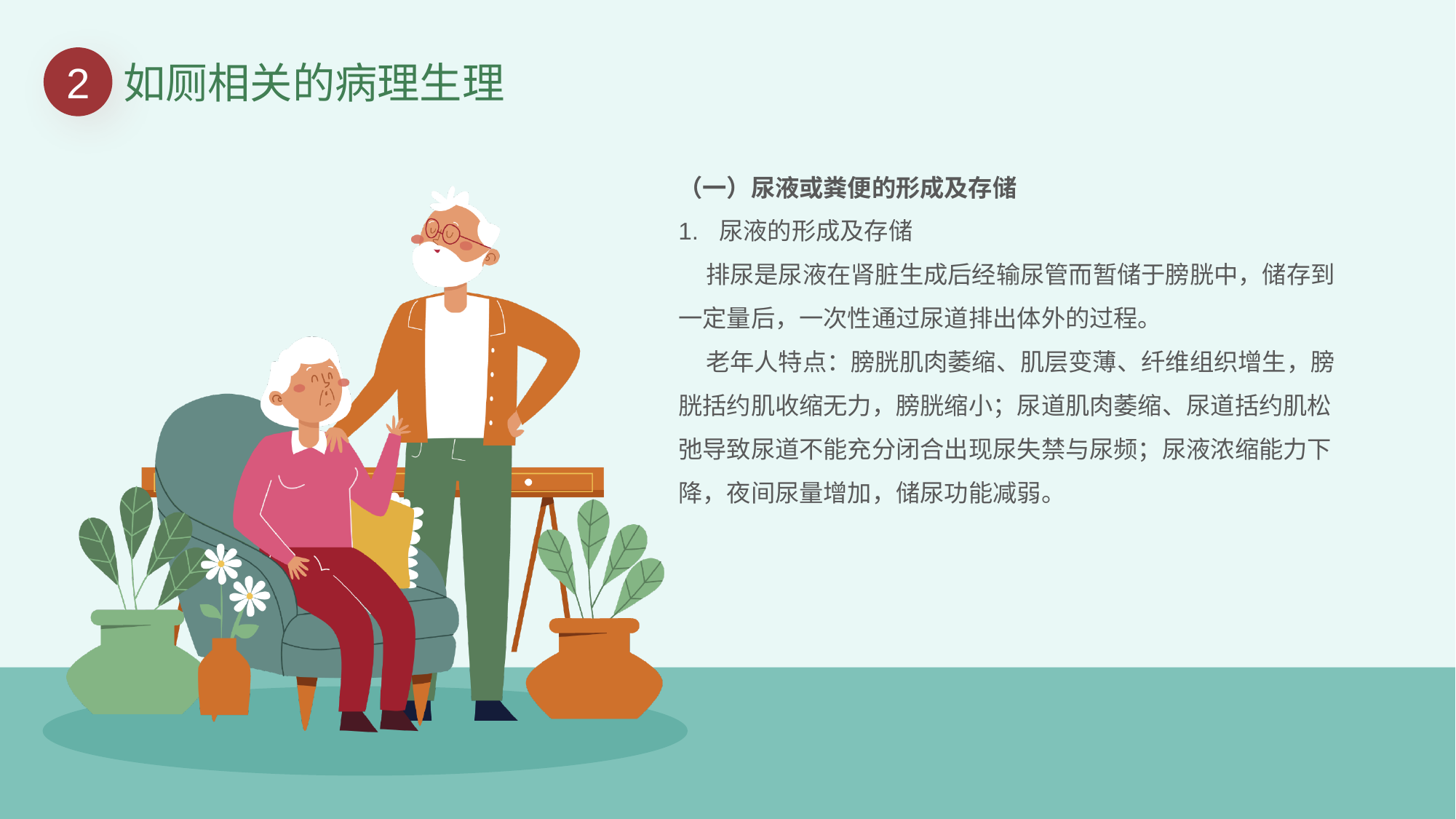

2
如厕相关的病理生理
（一）尿液或粪便的形成及存储
尿液的形成及存储
    排尿是尿液在肾脏生成后经输尿管而暂储于膀胱中，储存到一定量后，一次性通过尿道排出体外的过程。
    老年人特点：膀胱肌肉萎缩、肌层变薄、纤维组织增生，膀胱括约肌收缩无力，膀胱缩小；尿道肌肉萎缩、尿道括约肌松弛导致尿道不能充分闭合出现尿失禁与尿频；尿液浓缩能力下降，夜间尿量增加，储尿功能减弱。